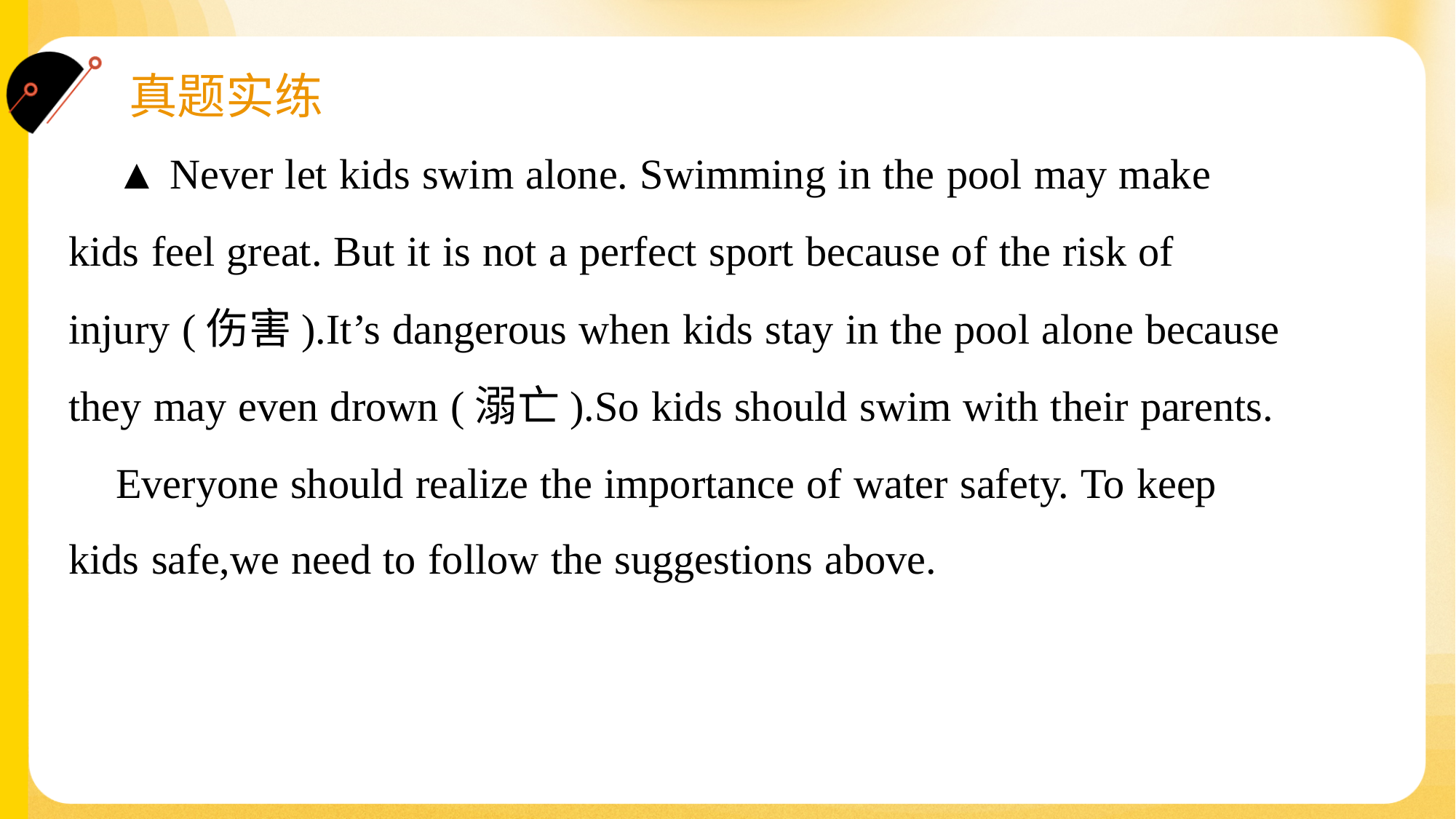

▲ Never let kids swim alone. Swimming in the pool may make
kids feel great. But it is not a perfect sport because of the risk of
injury (伤害).It’s dangerous when kids stay in the pool alone because
they may even drown (溺亡).So kids should swim with their parents.
    Everyone should realize the importance of water safety. To keep
kids safe,we need to follow the suggestions above.#1.2